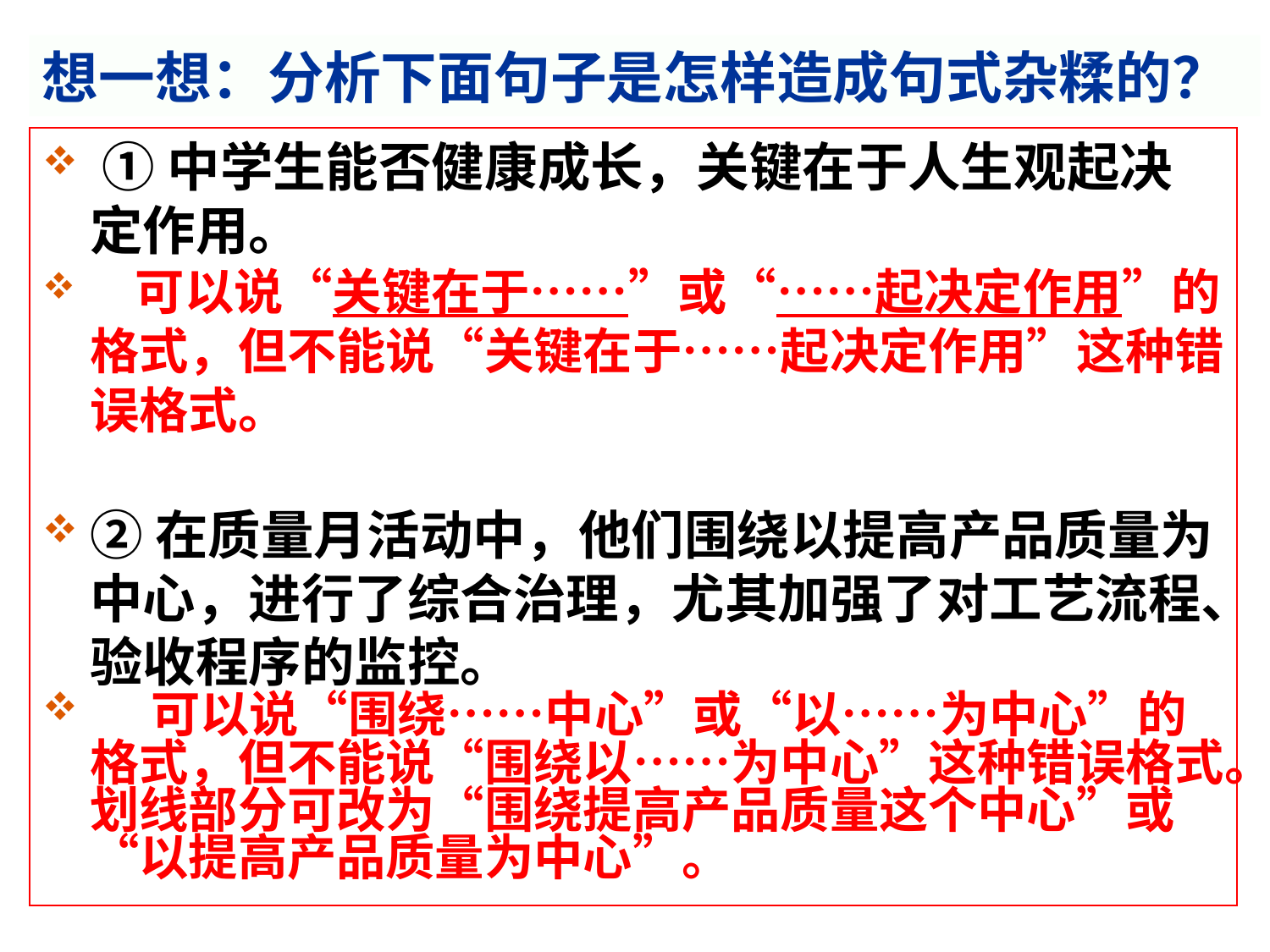

# 想一想：分析下面句子是怎样造成句式杂糅的？
 ①中学生能否健康成长，关键在于人生观起决定作用。
   可以说“关键在于……”或“……起决定作用”的格式，但不能说“关键在于……起决定作用”这种错误格式。

②在质量月活动中，他们围绕以提高产品质量为中心，进行了综合治理，尤其加强了对工艺流程、验收程序的监控。
    可以说“围绕……中心”或“以……为中心”的格式，但不能说“围绕以……为中心”这种错误格式。划线部分可改为“围绕提高产品质量这个中心”或“以提高产品质量为中心”。